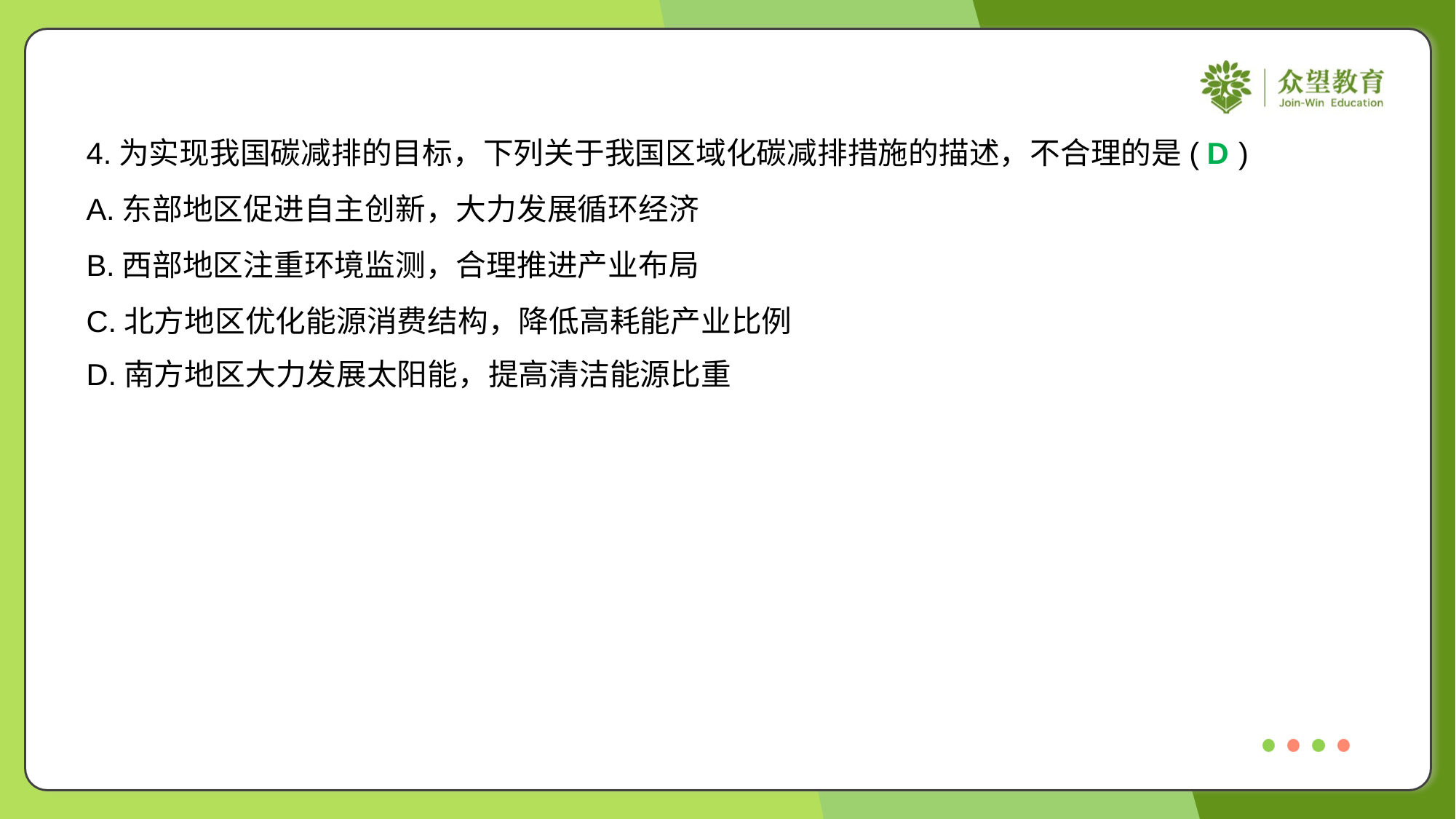

4.为实现我国碳减排的目标，下列关于我国区域化碳减排措施的描述，不合理的是(     )
D
A.东部地区促进自主创新，大力发展循环经济
B.西部地区注重环境监测，合理推进产业布局
C.北方地区优化能源消费结构，降低高耗能产业比例
D.南方地区大力发展太阳能，提高清洁能源比重